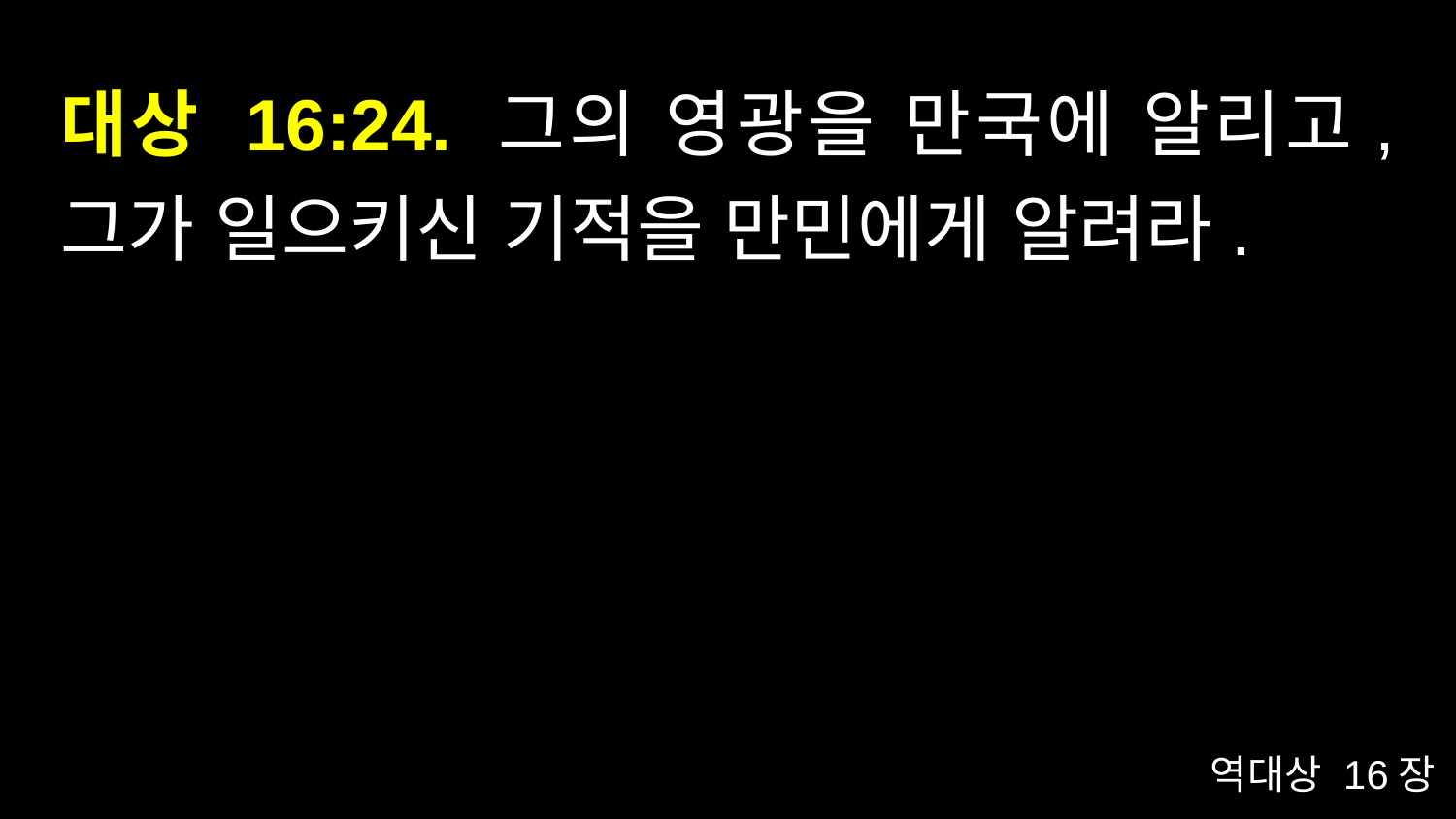

# 대상 16:24. 그의 영광을 만국에 알리고, 그가 일으키신 기적을 만민에게 알려라.
역대상 16장